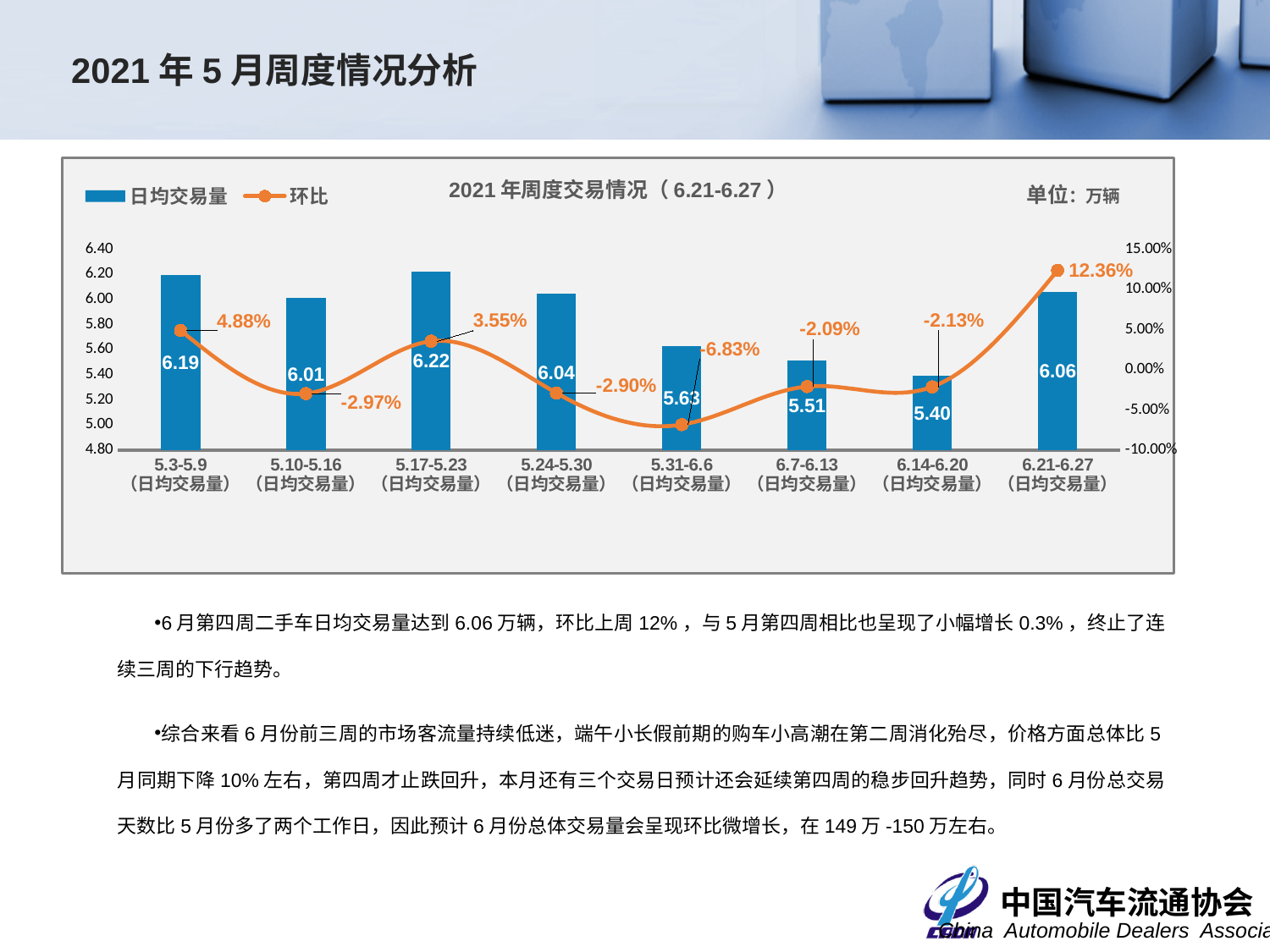

2021年5月周度情况分析

### Chart: 2021年周度交易情况（6.21-6.27）

| Category | 日均交易量 | 环比 |
|---|---|---|
| 5.3-5.9
（日均交易量） | 6.1943 | 0.04883962708225398 |
| 5.10-5.16
（日均交易量） | 6.010280000000001 | -0.0297079573155965 |
| 5.17-5.23
（日均交易量） | 6.22354 | 0.03548253991494558 |
| 5.24-5.30
（日均交易量） | 6.043080000000001 | -0.02899635898540046 |
| 5.31-6.6
（日均交易量） | 5.6303 | -0.0683062279499859 |
| 6.7-6.13
（日均交易量） | 5.5125 | -0.020922508569703197 |
| 6.14-6.20
（日均交易量） | 5.3951 | -0.021297052154195 |
| 6.21-6.27
（日均交易量） | 6.0618 | 0.12357509592037212 |
6月第四周二手车日均交易量达到6.06万辆，环比上周12%，与5月第四周相比也呈现了小幅增长0.3%，终止了连续三周的下行趋势。
综合来看6月份前三周的市场客流量持续低迷，端午小长假前期的购车小高潮在第二周消化殆尽，价格方面总体比5月同期下降10%左右，第四周才止跌回升，本月还有三个交易日预计还会延续第四周的稳步回升趋势，同时6月份总交易天数比5月份多了两个工作日，因此预计6月份总体交易量会呈现环比微增长，在149万-150万左右。